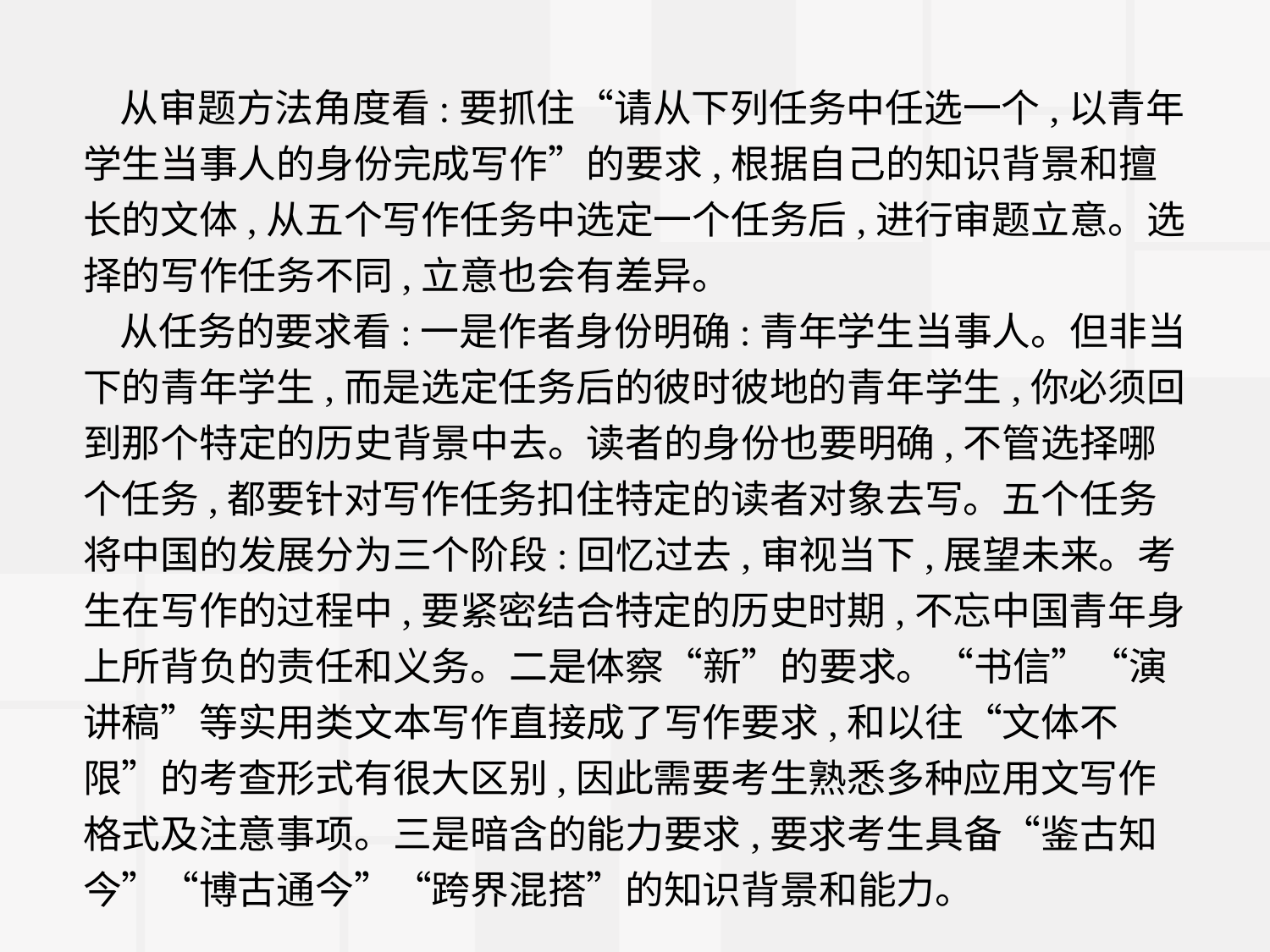

从审题方法角度看:要抓住“请从下列任务中任选一个,以青年学生当事人的身份完成写作”的要求,根据自己的知识背景和擅长的文体,从五个写作任务中选定一个任务后,进行审题立意。选择的写作任务不同,立意也会有差异。
从任务的要求看:一是作者身份明确:青年学生当事人。但非当下的青年学生,而是选定任务后的彼时彼地的青年学生,你必须回到那个特定的历史背景中去。读者的身份也要明确,不管选择哪个任务,都要针对写作任务扣住特定的读者对象去写。五个任务将中国的发展分为三个阶段:回忆过去,审视当下,展望未来。考生在写作的过程中,要紧密结合特定的历史时期,不忘中国青年身上所背负的责任和义务。二是体察“新”的要求。“书信”“演讲稿”等实用类文本写作直接成了写作要求,和以往“文体不限”的考查形式有很大区别,因此需要考生熟悉多种应用文写作格式及注意事项。三是暗含的能力要求,要求考生具备“鉴古知今”“博古通今”“跨界混搭”的知识背景和能力。